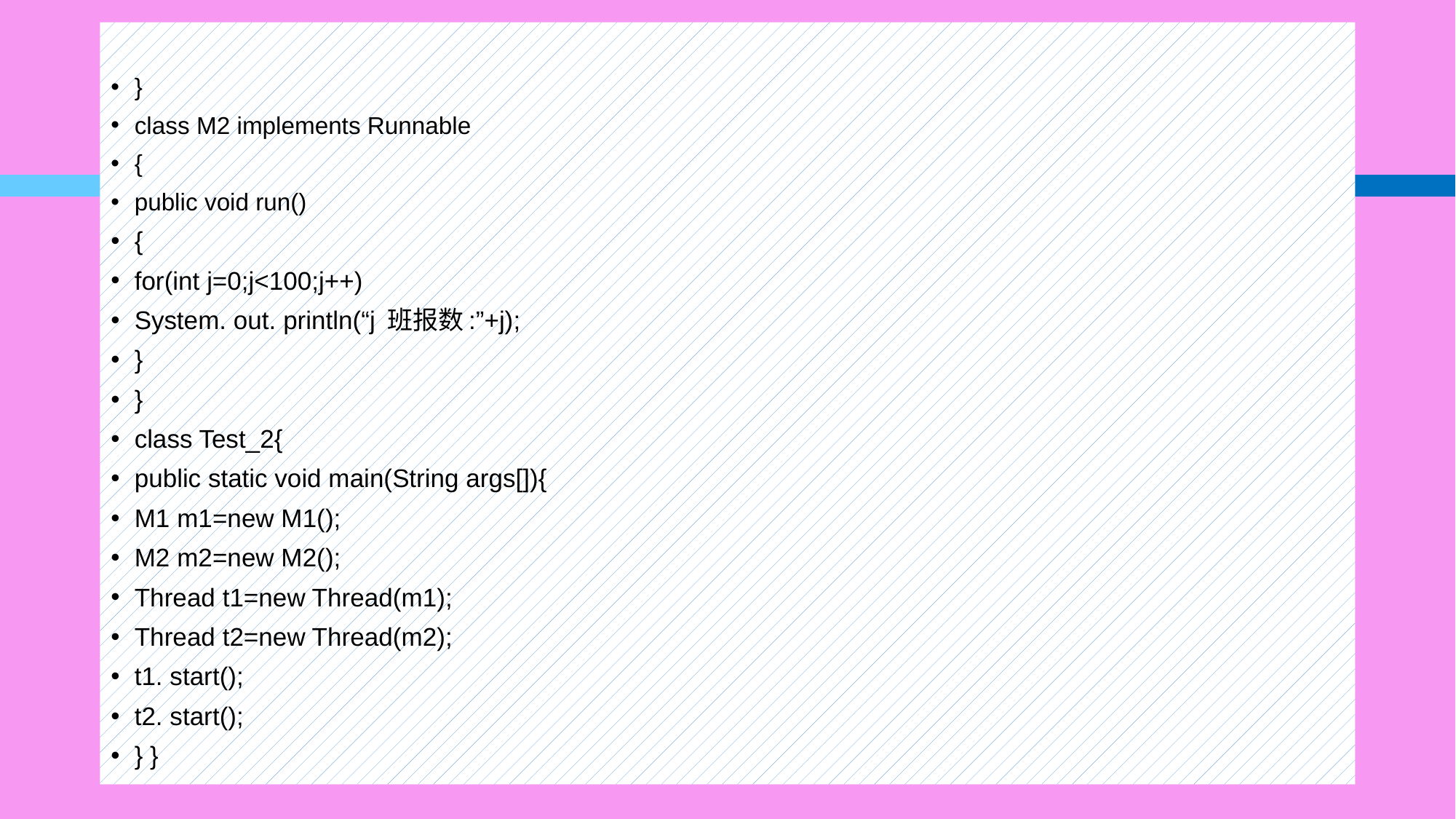

}
class M2 implements Runnable
{
public void run()
{
for(int j=0;j<100;j++)
System. out. println(“j 班报数:”+j);
}
}
class Test_2{
public static void main(String args[]){
M1 m1=new M1();
M2 m2=new M2();
Thread t1=new Thread(m1);
Thread t2=new Thread(m2);
t1. start();
t2. start();
} }
#